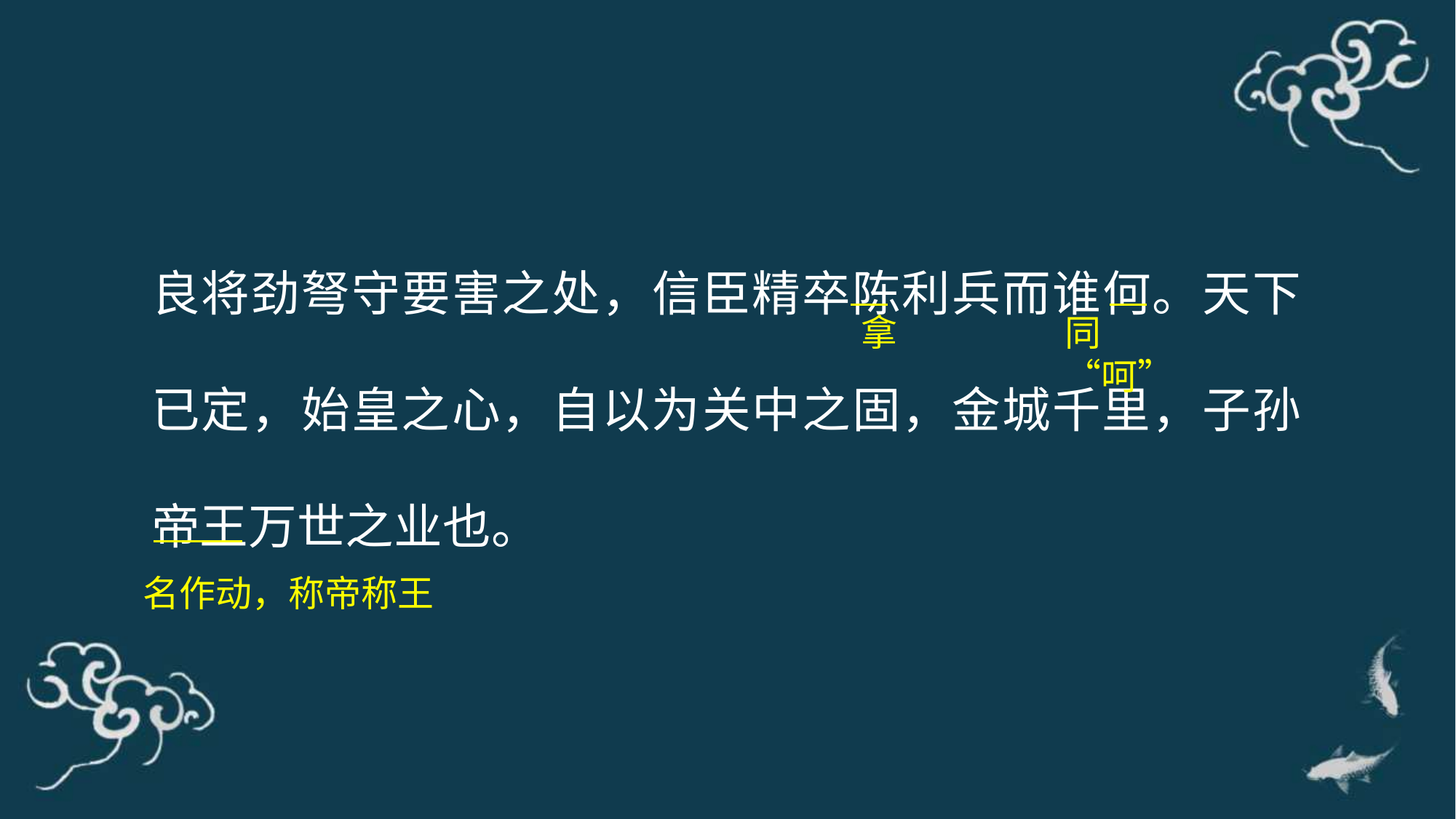

良将劲弩守要害之处，信臣精卒陈利兵而谁何。天下已定，始皇之心，自以为关中之固，金城千里，子孙帝王万世之业也。
拿
同“呵”
名作动，称帝称王